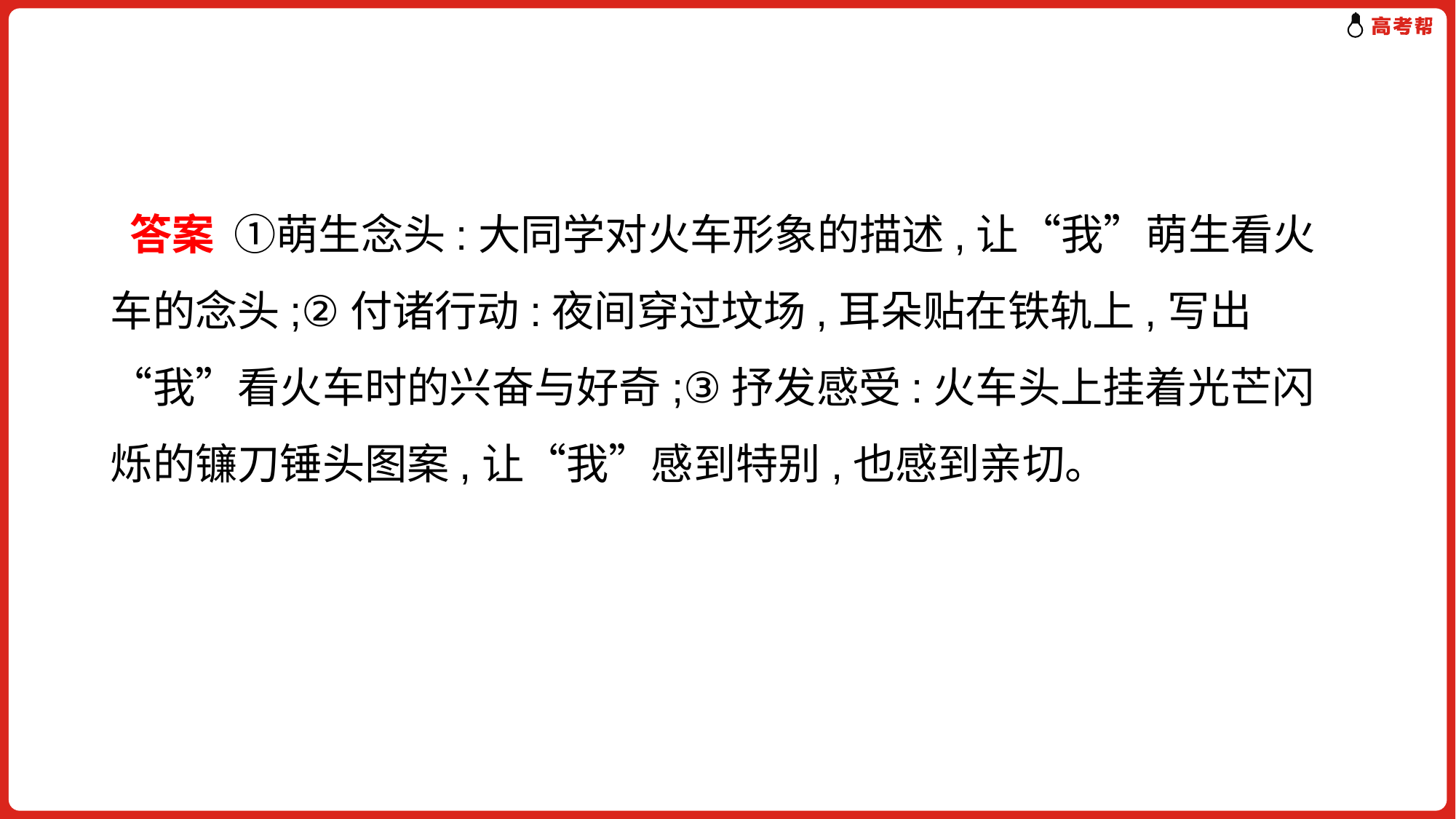

答案  ①萌生念头:大同学对火车形象的描述,让“我”萌生看火车的念头;②付诸行动:夜间穿过坟场,耳朵贴在铁轨上,写出“我”看火车时的兴奋与好奇;③抒发感受:火车头上挂着光芒闪烁的镰刀锤头图案,让“我”感到特别,也感到亲切。